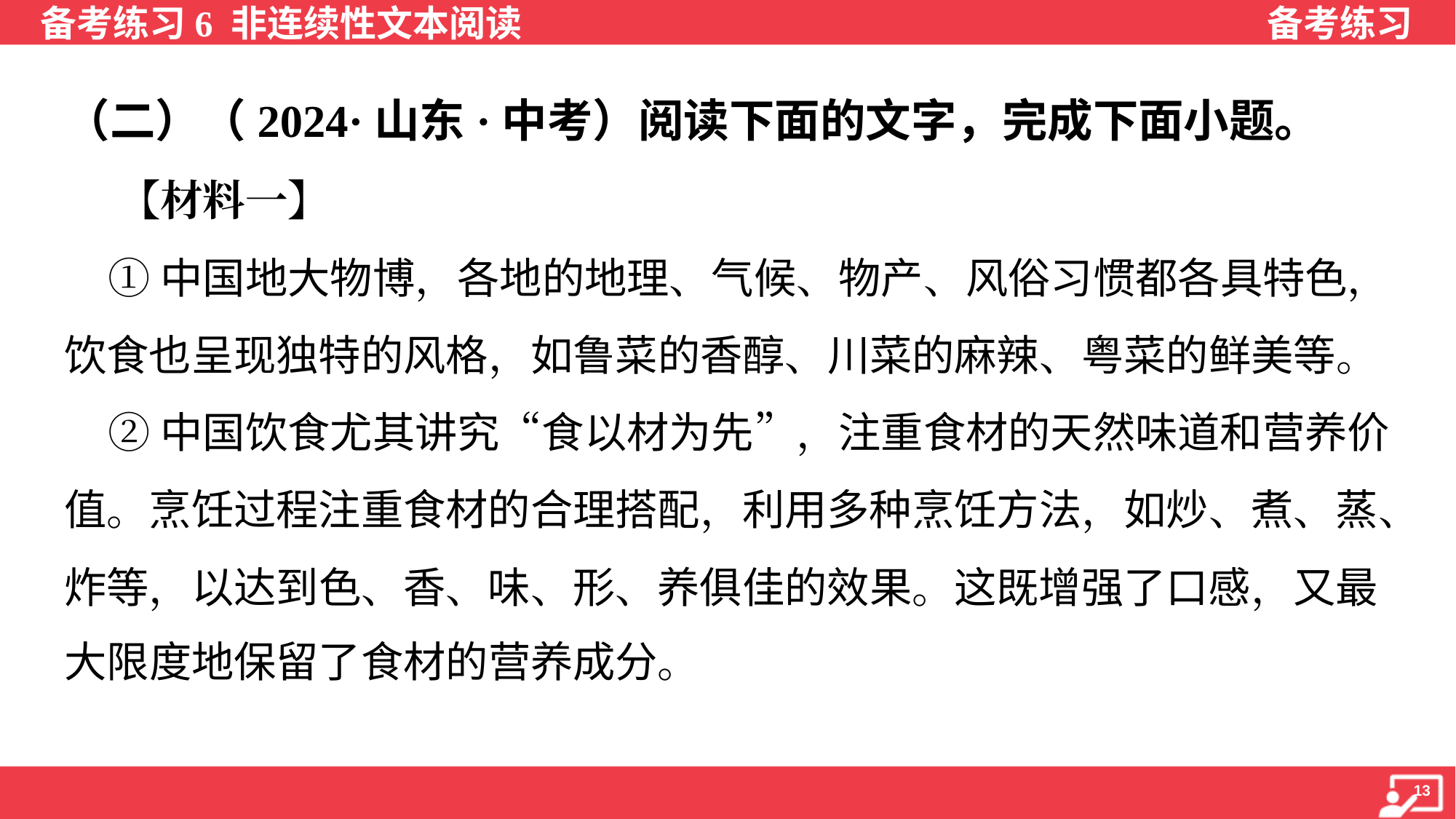

（二）（2024·山东·中考）阅读下面的文字，完成下面小题。
    【材料一】
    ①中国地大物博，各地的地理、气候、物产、风俗习惯都各具特色，
饮食也呈现独特的风格，如鲁菜的香醇、川菜的麻辣、粤菜的鲜美等。
    ②中国饮食尤其讲究“食以材为先”，注重食材的天然味道和营养价
值。烹饪过程注重食材的合理搭配，利用多种烹饪方法，如炒、煮、蒸、
炸等，以达到色、香、味、形、养俱佳的效果。这既增强了口感，又最
大限度地保留了食材的营养成分。